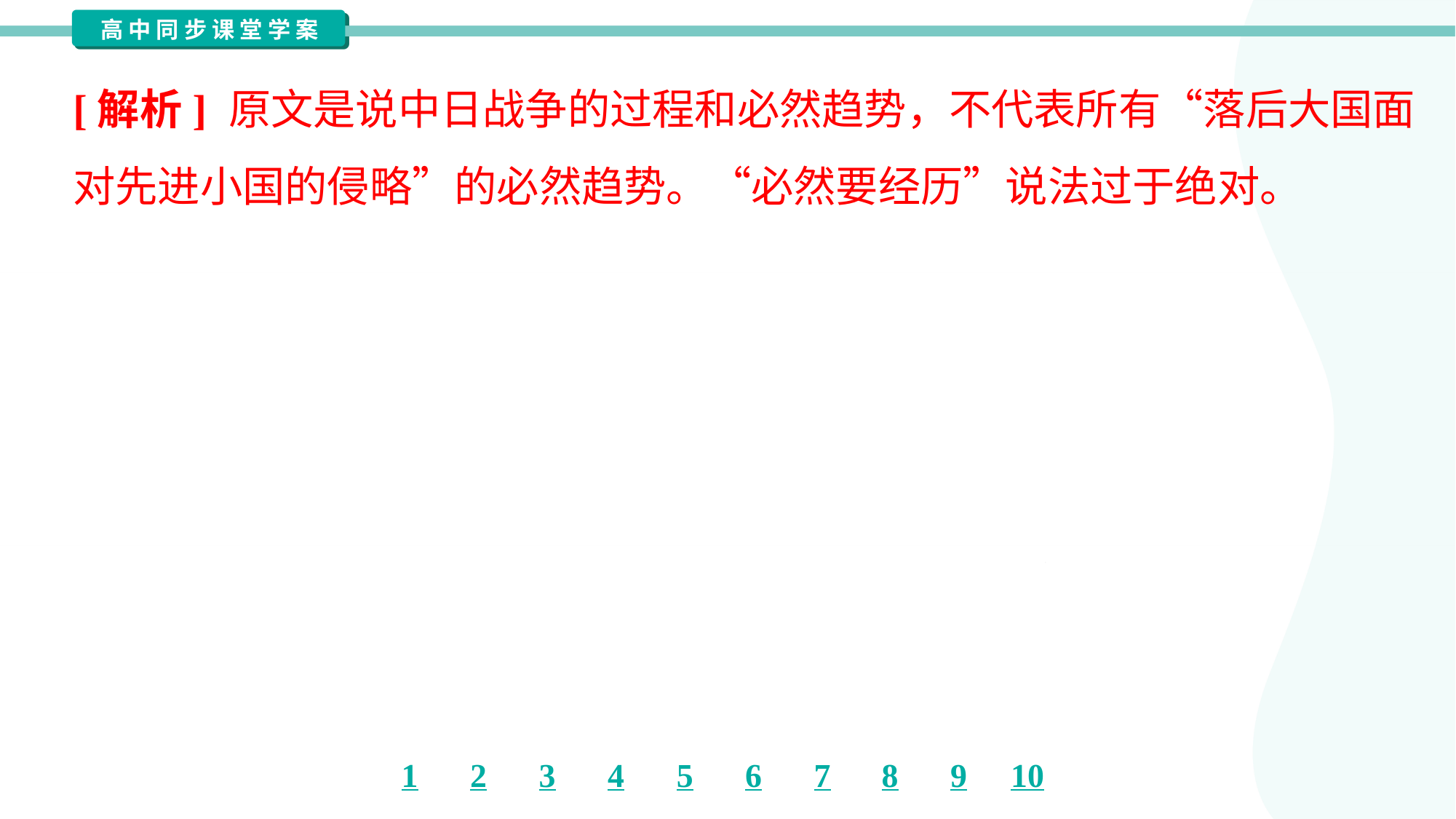

[解析] 原文是说中日战争的过程和必然趋势，不代表所有“落后大国面
对先进小国的侵略”的必然趋势。“必然要经历”说法过于绝对。